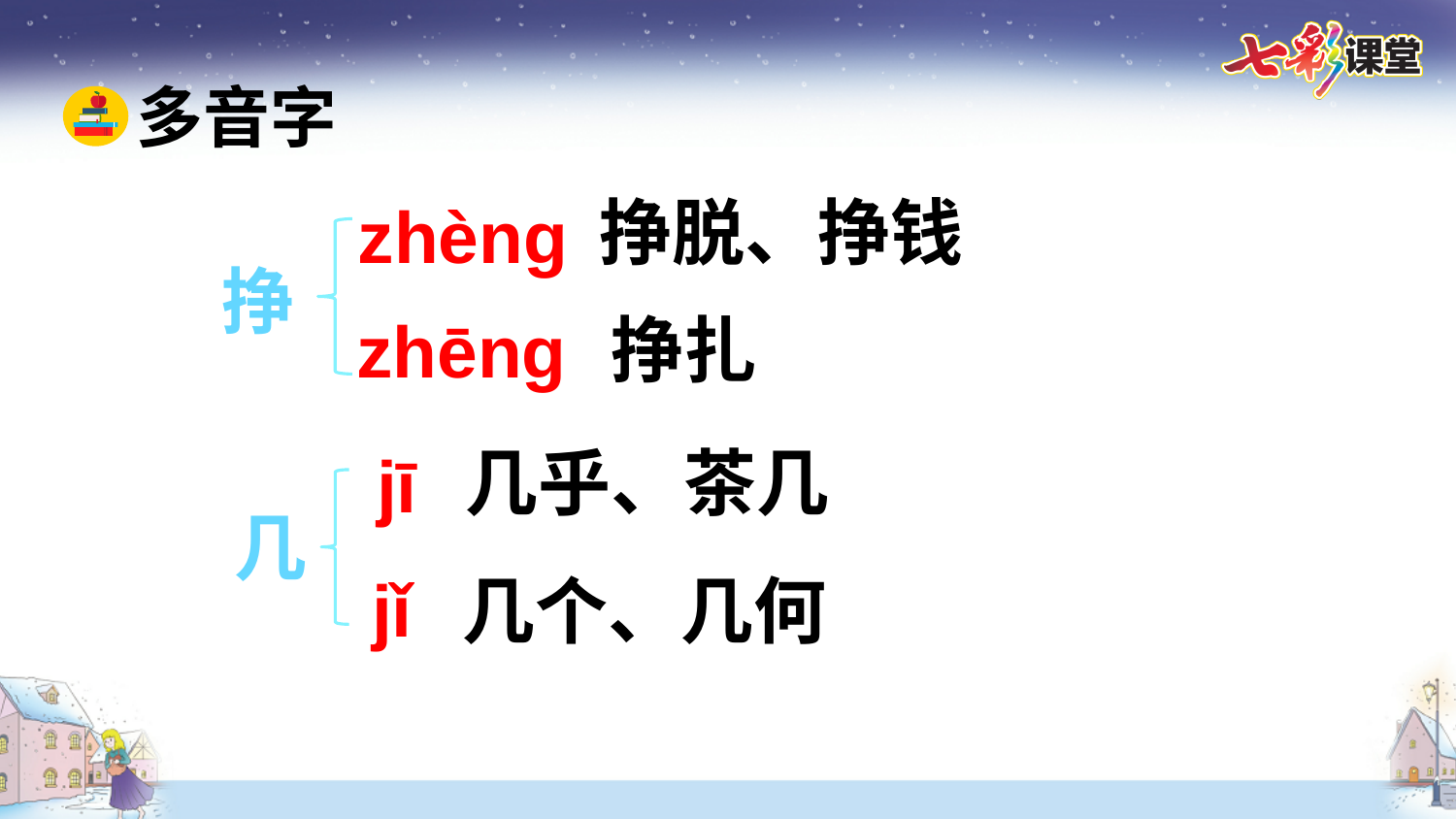

多音字

挣脱、挣钱
zhèng

挣
挣扎
zhēng
几乎、茶几
jī

几
jǐ
几个、几何